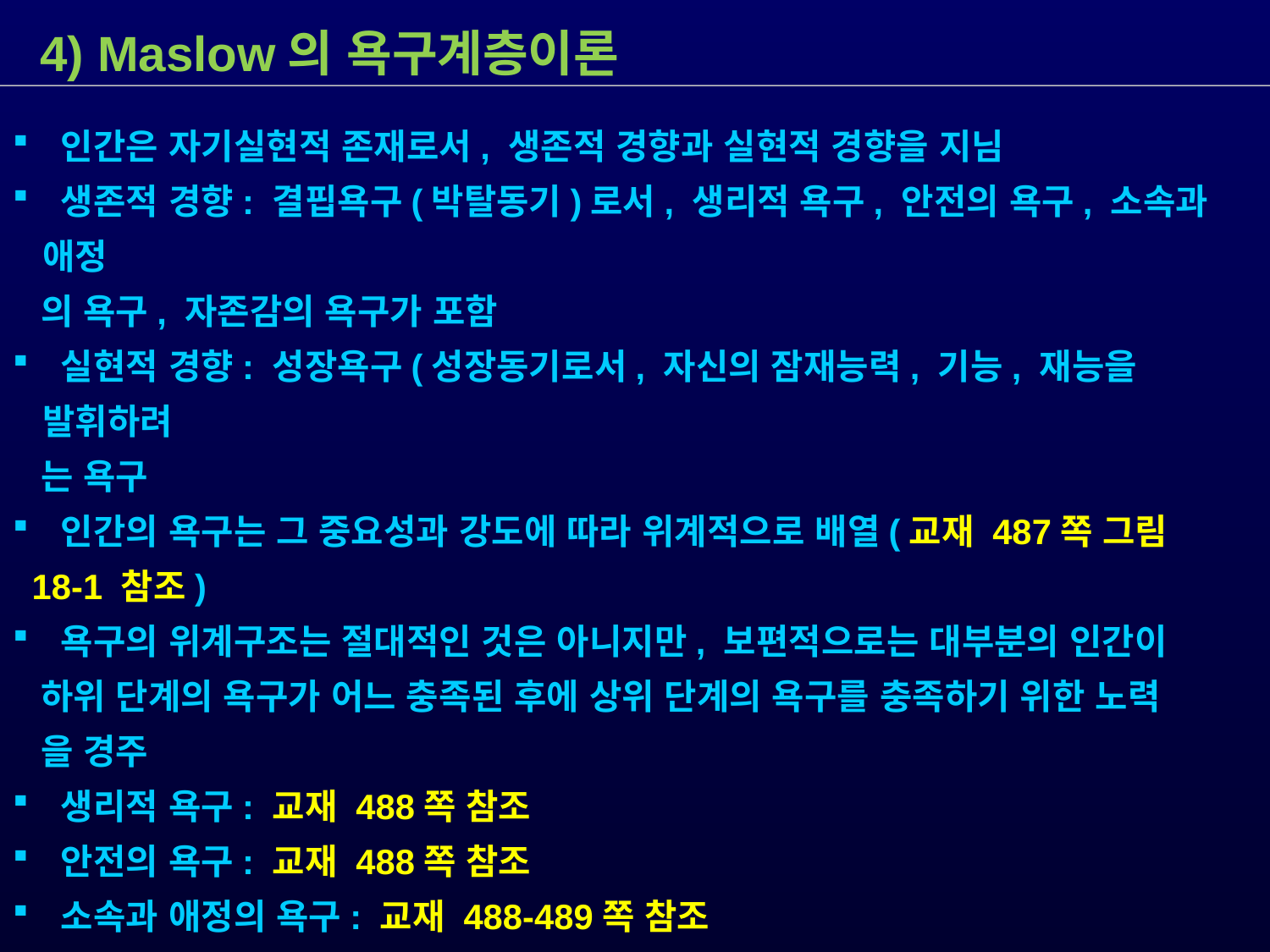

4) Maslow의 욕구계층이론

 인간은 자기실현적 존재로서, 생존적 경향과 실현적 경향을 지님
 생존적 경향: 결핍욕구(박탈동기)로서, 생리적 욕구, 안전의 욕구, 소속과 애정
  의 욕구, 자존감의 욕구가 포함
 실현적 경향: 성장욕구(성장동기로서, 자신의 잠재능력, 기능, 재능을 발휘하려
  는 욕구
 인간의 욕구는 그 중요성과 강도에 따라 위계적으로 배열(교재 487쪽 그림
  18-1 참조)
 욕구의 위계구조는 절대적인 것은 아니지만, 보편적으로는 대부분의 인간이
  하위 단계의 욕구가 어느 충족된 후에 상위 단계의 욕구를 충족하기 위한 노력
  을 경주
 생리적 욕구: 교재 488쪽 참조
 안전의 욕구: 교재 488쪽 참조
 소속과 애정의 욕구: 교재 488-489쪽 참조
 자존감의 욕구: 교재 489쪽 참조
 자기실현의 욕구:교재 489쪽 참조